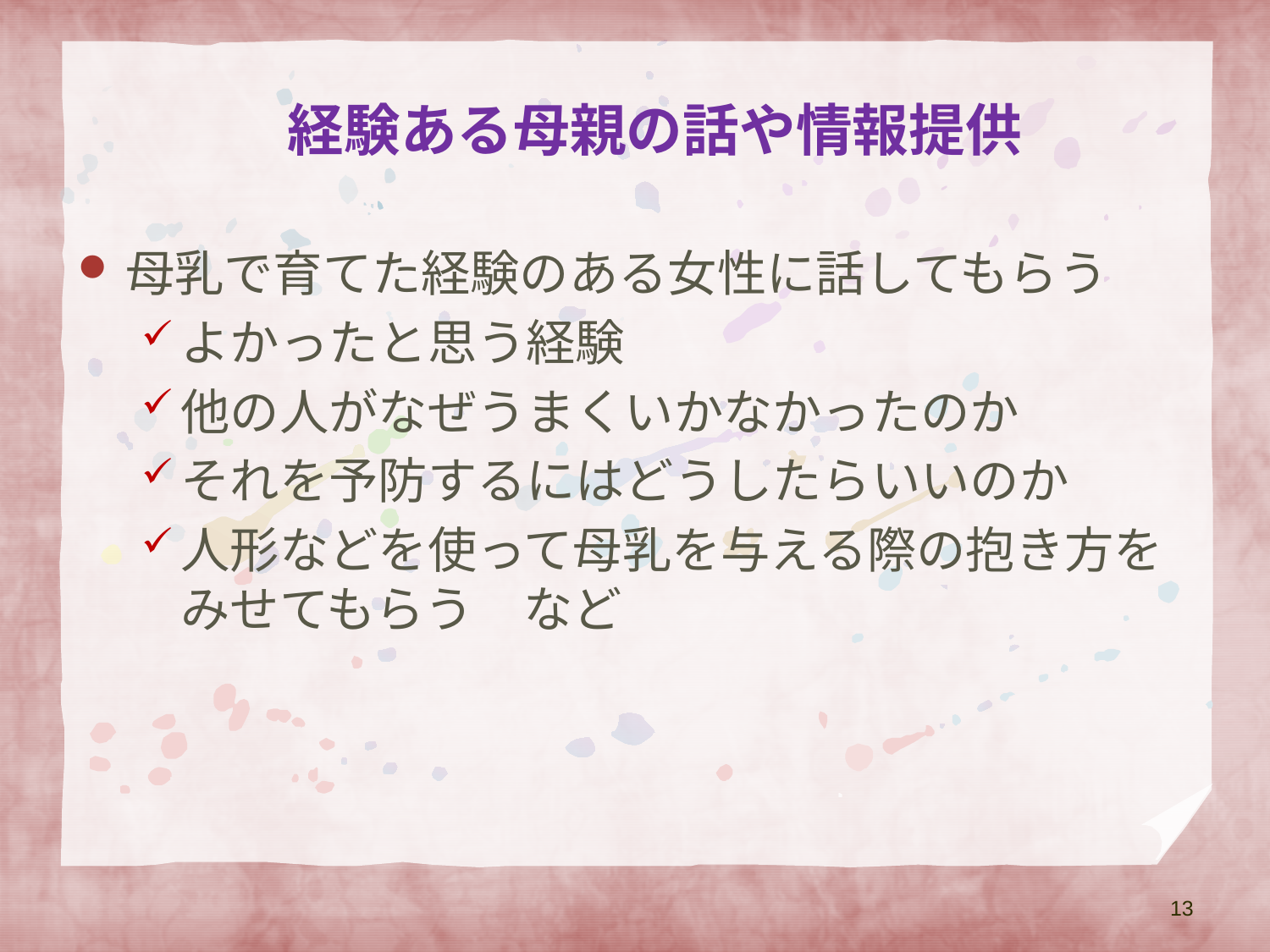

# 経験ある母親の話や情報提供
母乳で育てた経験のある女性に話してもらう
よかったと思う経験
他の人がなぜうまくいかなかったのか
それを予防するにはどうしたらいいのか
人形などを使って母乳を与える際の抱き方をみせてもらう　など
13